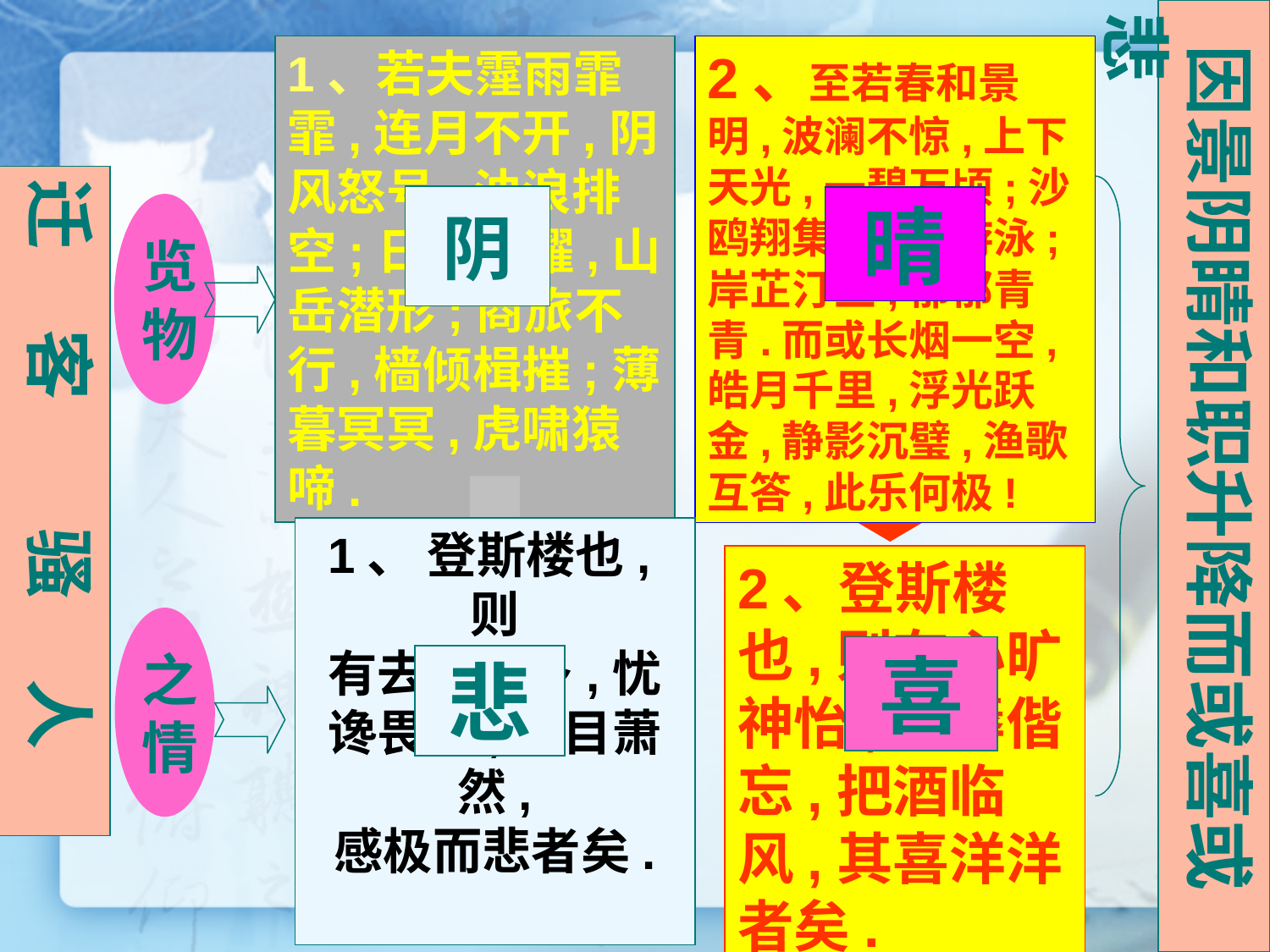

因景阴睛和职升降而或喜或悲
1、若夫霪雨霏霏,连月不开,阴风怒号,浊浪排空;日星隐耀,山岳潜形;商旅不行,樯倾楫摧;薄暮冥冥,虎啸猿啼.
2、至若春和景明,波澜不惊,上下天光,一碧万顷;沙鸥翔集,锦鳞游泳;岸芷汀兰,郁郁青青.而或长烟一空,皓月千里,浮光跃金,静影沉璧,渔歌互答,此乐何极!

迁     客        骚     人

阴
晴
览物

2、登斯楼也,则有心旷神怡,宠辱偕忘,把酒临风,其喜洋洋者矣.
1、 登斯楼也,则
有去国怀乡,忧谗畏讥,满目萧然,
感极而悲者矣.

之情

喜
悲

15